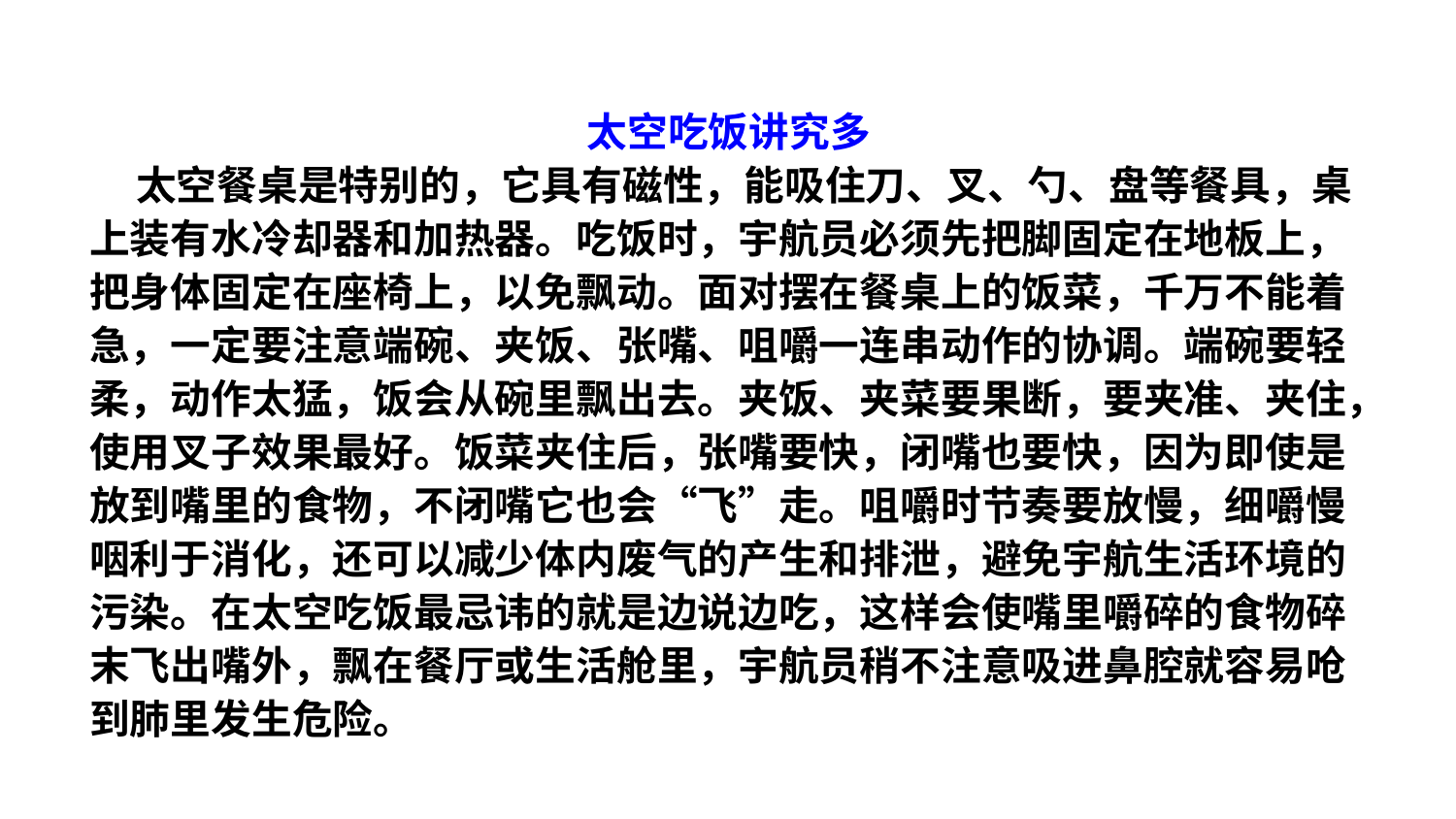

太空吃饭讲究多
    太空餐桌是特别的，它具有磁性，能吸住刀、叉、勺、盘等餐具，桌上装有水冷却器和加热器。吃饭时，宇航员必须先把脚固定在地板上，把身体固定在座椅上，以免飘动。面对摆在餐桌上的饭菜，千万不能着急，一定要注意端碗、夹饭、张嘴、咀嚼一连串动作的协调。端碗要轻柔，动作太猛，饭会从碗里飘出去。夹饭、夹菜要果断，要夹准、夹住，使用叉子效果最好。饭菜夹住后，张嘴要快，闭嘴也要快，因为即使是放到嘴里的食物，不闭嘴它也会“飞”走。咀嚼时节奏要放慢，细嚼慢咽利于消化，还可以减少体内废气的产生和排泄，避免宇航生活环境的污染。在太空吃饭最忌讳的就是边说边吃，这样会使嘴里嚼碎的食物碎末飞出嘴外，飘在餐厅或生活舱里，宇航员稍不注意吸进鼻腔就容易呛到肺里发生危险。